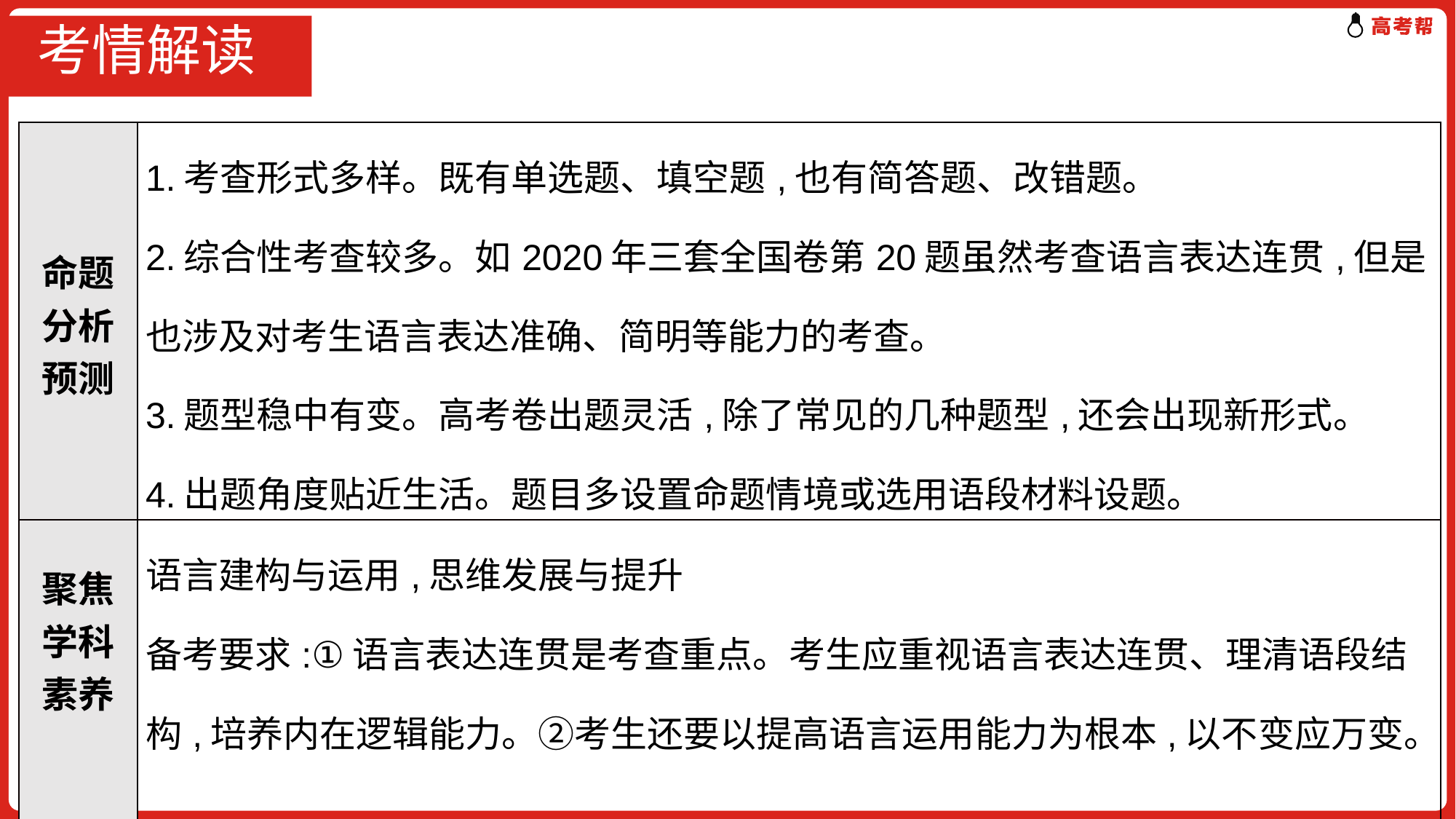

# 考情解读
| 命题分析预测 | 1.考查形式多样。既有单选题、填空题,也有简答题、改错题。 2.综合性考查较多。如2020年三套全国卷第20题虽然考查语言表达连贯,但是也涉及对考生语言表达准确、简明等能力的考查。 3.题型稳中有变。高考卷出题灵活,除了常见的几种题型,还会出现新形式。 4.出题角度贴近生活。题目多设置命题情境或选用语段材料设题。 |
| --- | --- |
| 聚焦学科素养 | 语言建构与运用,思维发展与提升 备考要求:①语言表达连贯是考查重点。考生应重视语言表达连贯、理清语段结构,培养内在逻辑能力。②考生还要以提高语言运用能力为根本,以不变应万变。 |